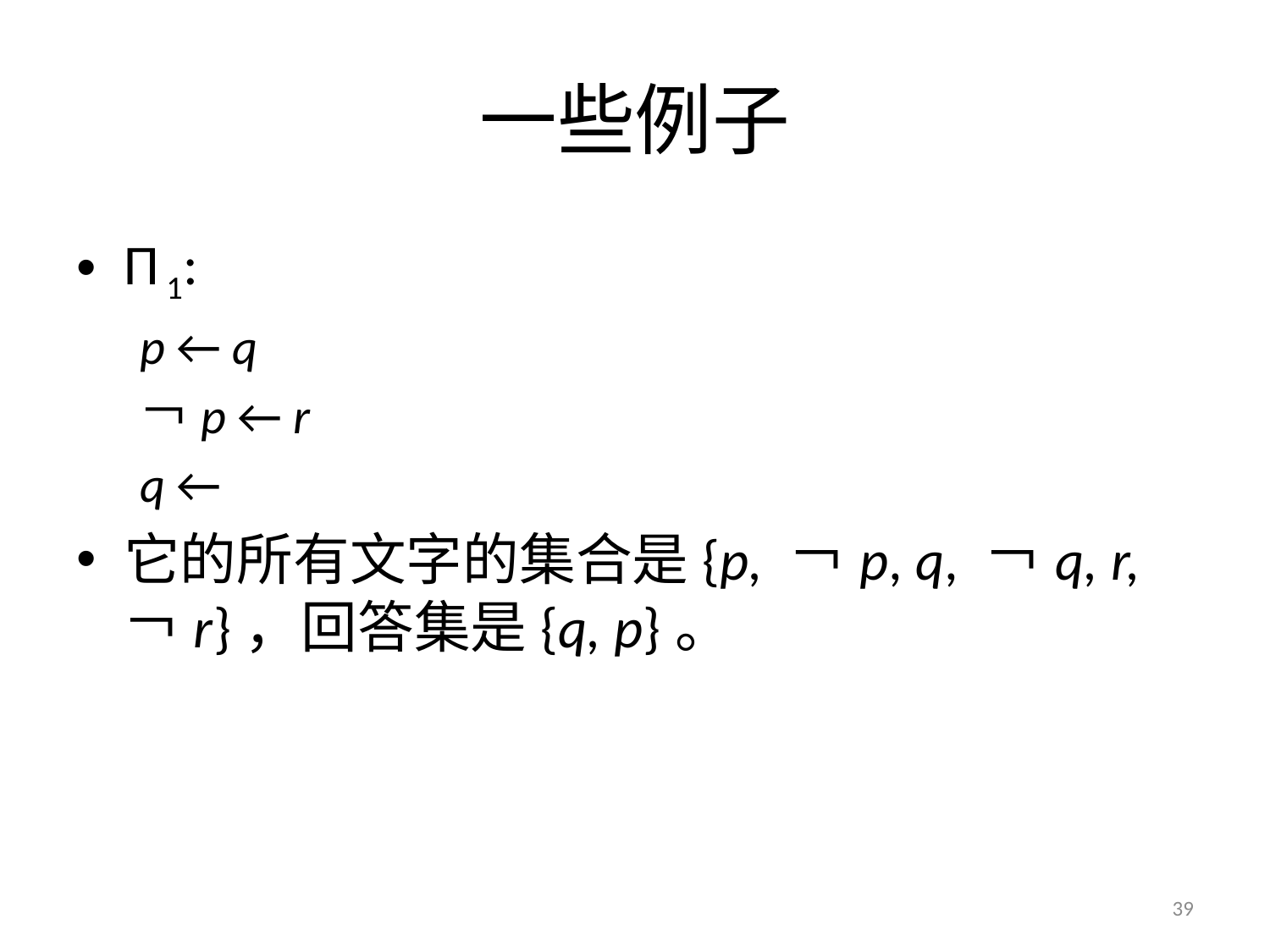

# 一些例子
Π 1:
p ← q
￢p ← r
q ←
它的所有文字的集合是{p, ￢p, q, ￢q, r, ￢r}，回答集是{q, p}。
39